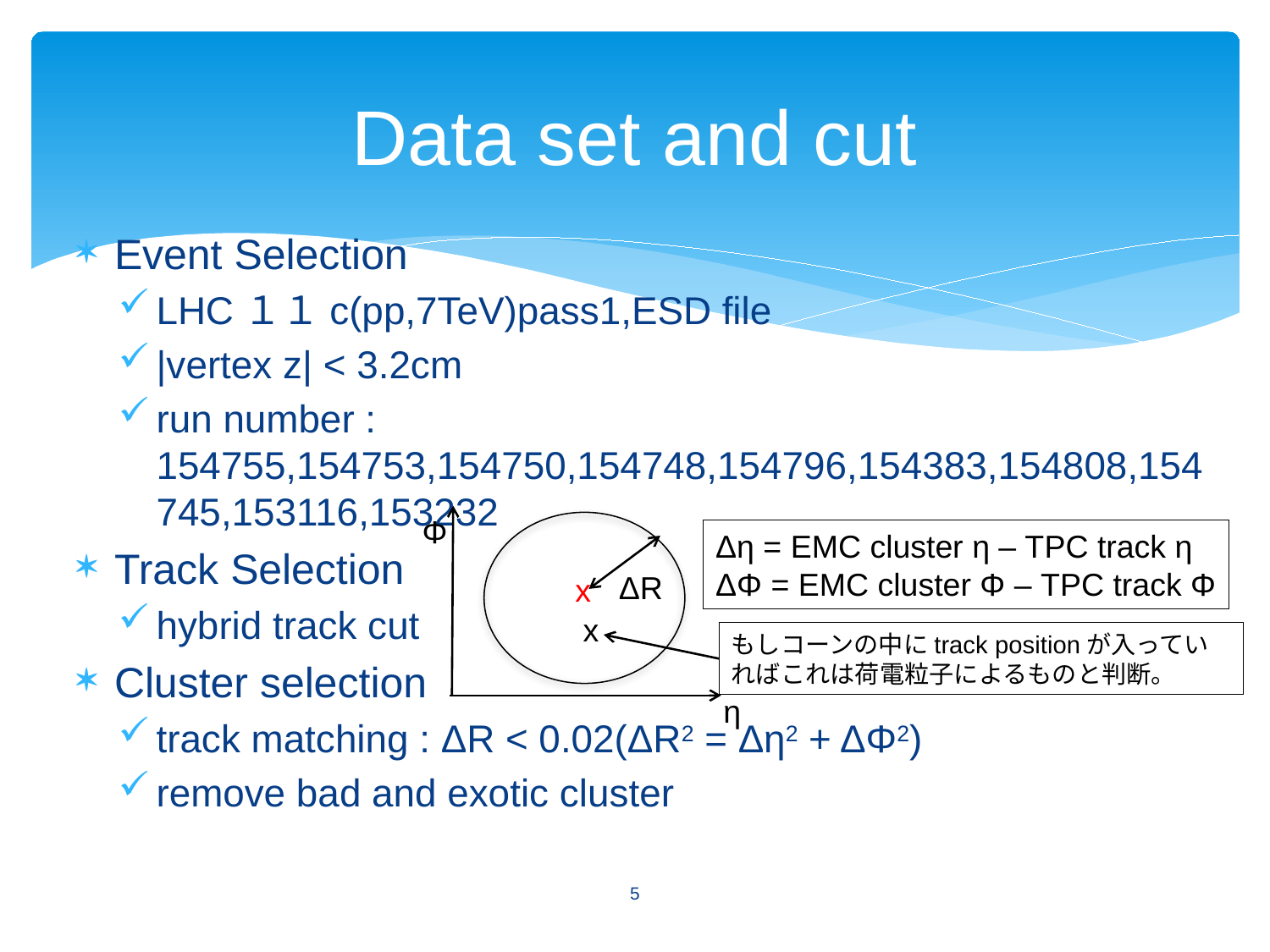

# Data set and cut
Event Selection
LHC１１c(pp,7TeV)pass1,ESD file
|vertex z| < 3.2cm
run number : 154755,154753,154750,154748,154796,154383,154808,154745,153116,153232
Track Selection
hybrid track cut
Cluster selection
track matching : ΔR < 0.02(ΔR2 = Δη2 + ΔΦ2)
remove bad and exotic cluster

Φ

ΔR
x
x
η
Δη = EMC cluster η – TPC track η
ΔΦ = EMC cluster Φ – TPC track Φ
もしコーンの中にtrack positionが入っていればこれは荷電粒子によるものと判断。
5